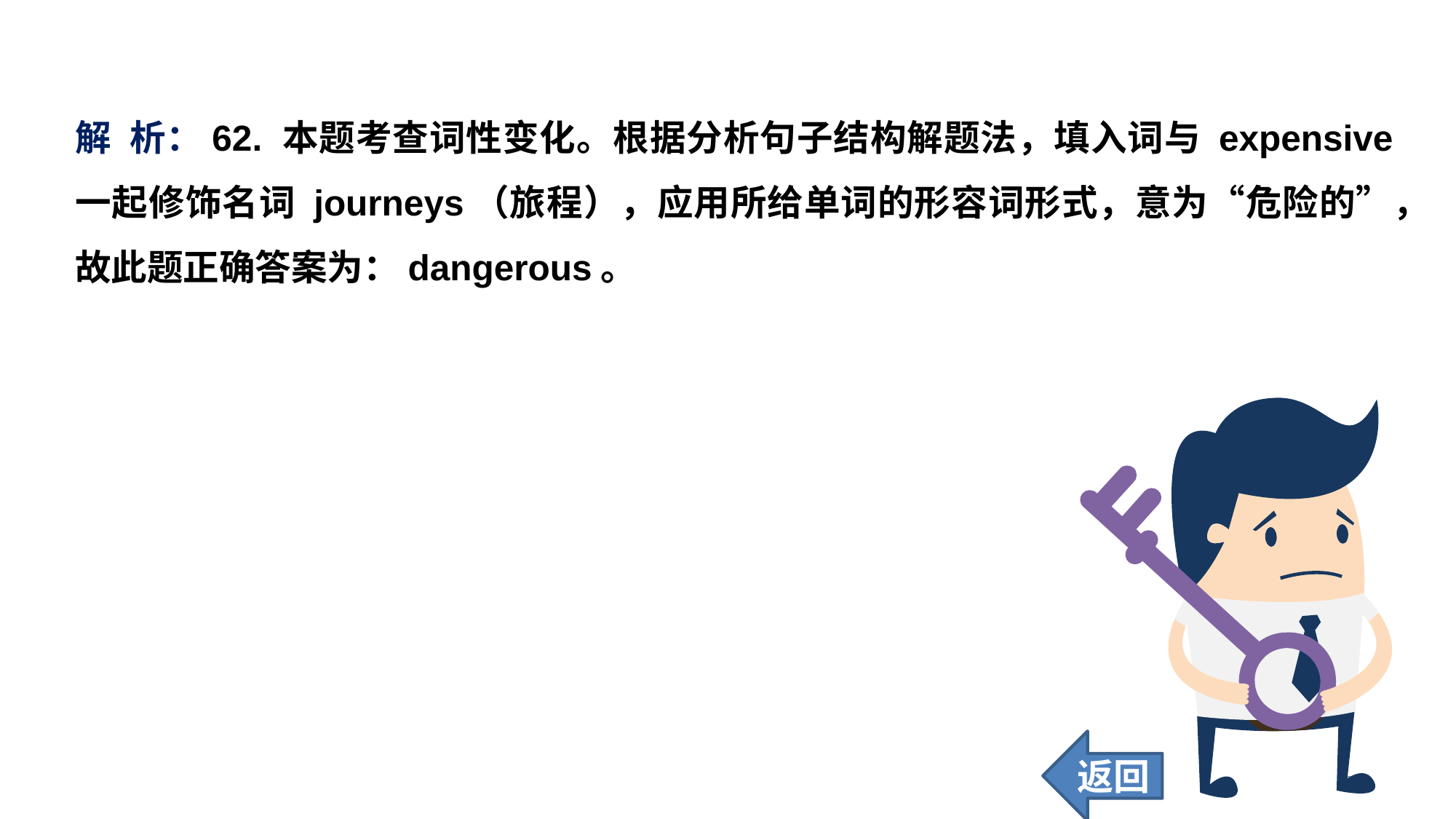

解  析：62. 本题考查词性变化。根据分析句子结构解题法，填入词与 expensive 一起修饰名词 journeys（旅程），应用所给单词的形容词形式，意为“危险的”，故此题正确答案为：dangerous。

返回
263